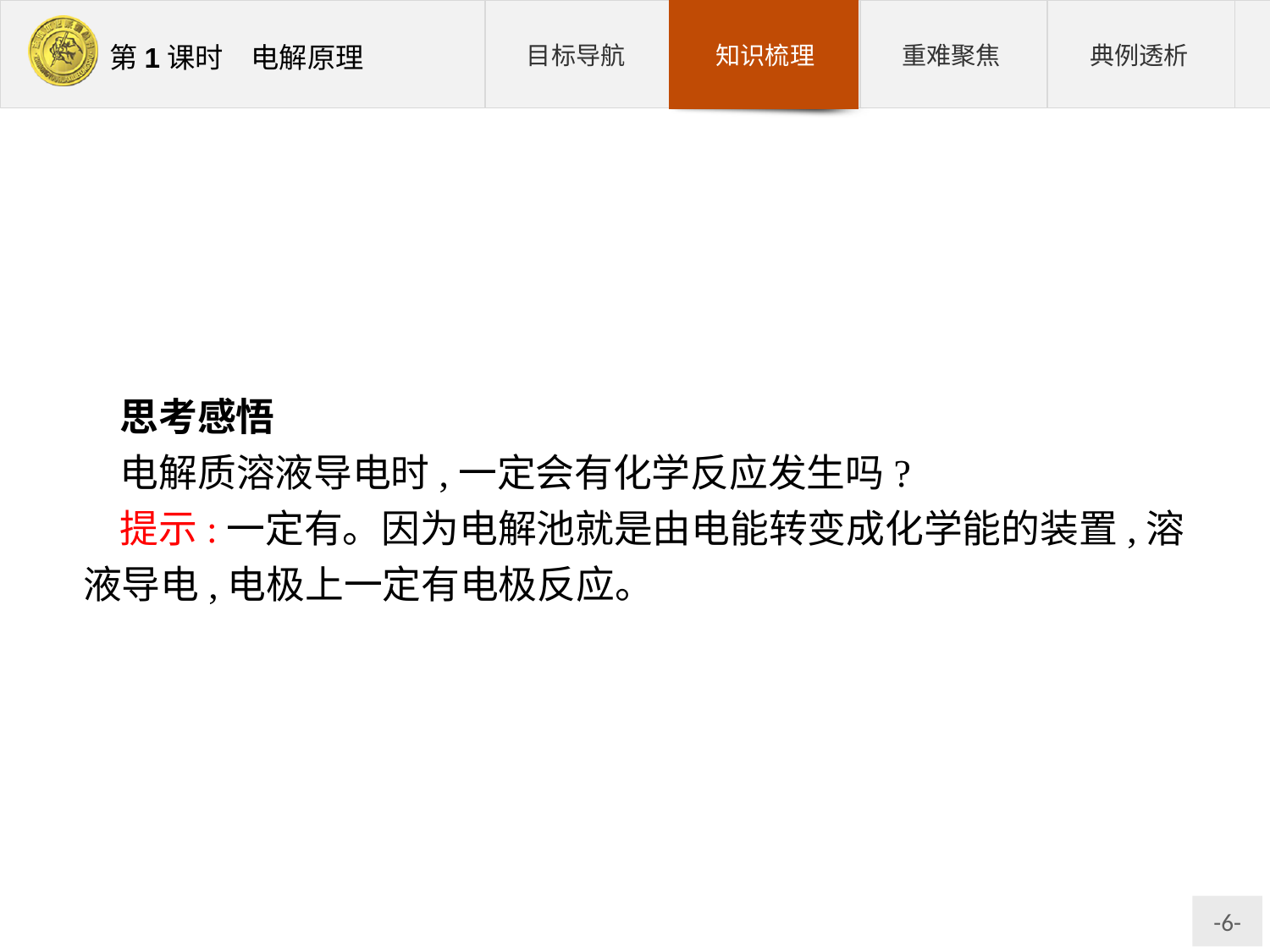

思考感悟
电解质溶液导电时,一定会有化学反应发生吗?
提示:一定有。因为电解池就是由电能转变成化学能的装置,溶液导电,电极上一定有电极反应。